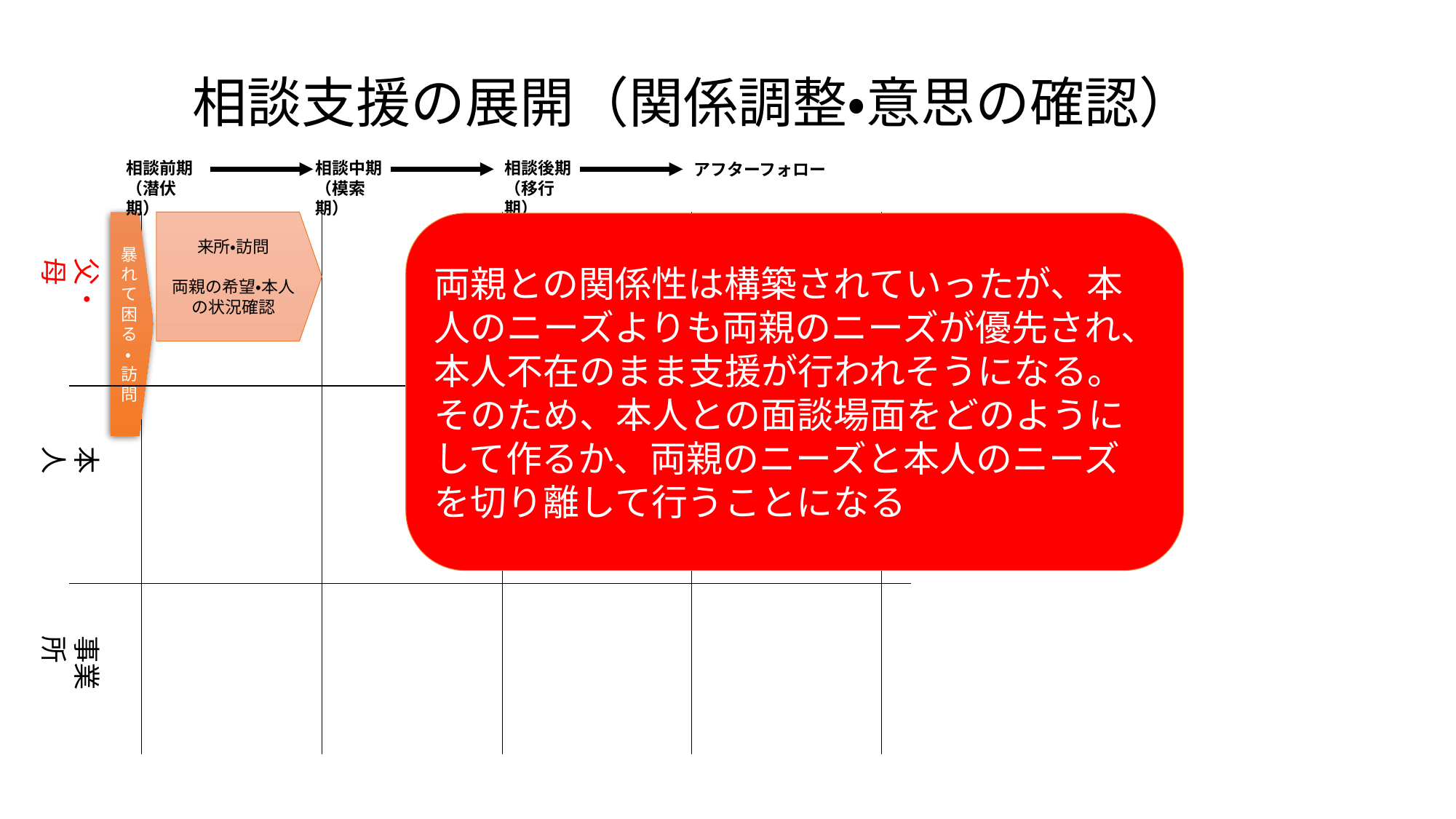

# 相談支援の展開（関係調整・意思の確認）
相談前期
（潜伏期）
相談中期
（模索期）
相談後期
（移行期）
アフターフォロー
来所・訪問

両親の希望・本人の状況確認
暴れて困る・訪問
両親との関係性は構築されていったが、本人のニーズよりも両親のニーズが優先され、本人不在のまま支援が行われそうになる。そのため、本人との面談場面をどのようにして作るか、両親のニーズと本人のニーズを切り離して行うことになる
父・母
本 人
事業所